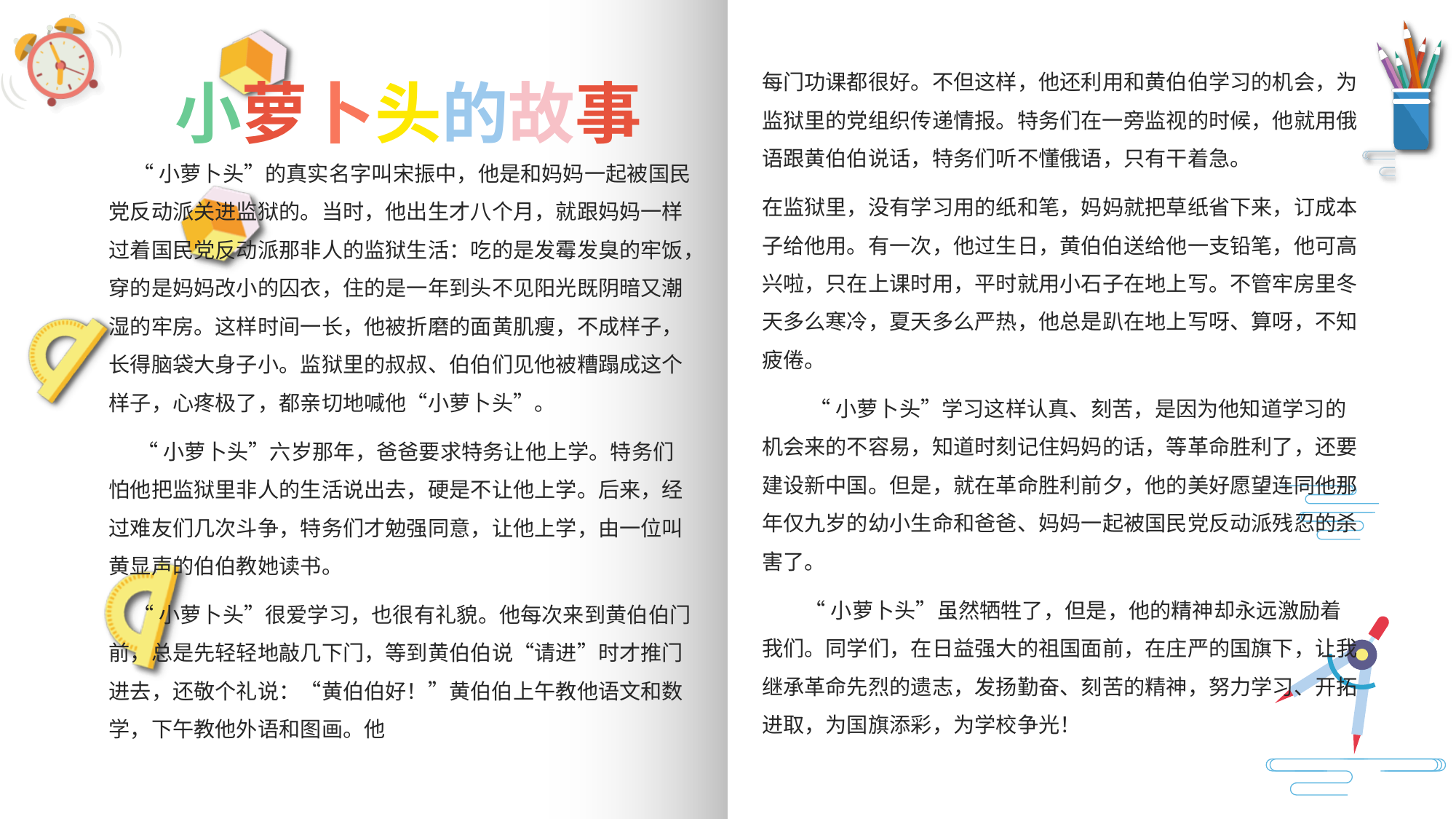

每门功课都很好。不但这样，他还利用和黄伯伯学习的机会，为监狱里的党组织传递情报。特务们在一旁监视的时候，他就用俄语跟黄伯伯说话，特务们听不懂俄语，只有干着急。
在监狱里，没有学习用的纸和笔，妈妈就把草纸省下来，订成本子给他用。有一次，他过生日，黄伯伯送给他一支铅笔，他可高兴啦，只在上课时用，平时就用小石子在地上写。不管牢房里冬天多么寒冷，夏天多么严热，他总是趴在地上写呀、算呀，不知疲倦。
          “小萝卜头”学习这样认真、刻苦，是因为他知道学习的机会来的不容易，知道时刻记住妈妈的话，等革命胜利了，还要建设新中国。但是，就在革命胜利前夕，他的美好愿望连同他那年仅九岁的幼小生命和爸爸、妈妈一起被国民党反动派残忍的杀害了。
         “小萝卜头”虽然牺牲了，但是，他的精神却永远激励着我们。同学们，在日益强大的祖国面前，在庄严的国旗下，让我继承革命先烈的遗志，发扬勤奋、刻苦的精神，努力学习、开拓进取，为国旗添彩，为学校争光！
    小萝卜头的故事
     “小萝卜头”的真实名字叫宋振中，他是和妈妈一起被国民党反动派关进监狱的。当时，他出生才八个月，就跟妈妈一样过着国民党反动派那非人的监狱生活：吃的是发霉发臭的牢饭，穿的是妈妈改小的囚衣，住的是一年到头不见阳光既阴暗又潮湿的牢房。这样时间一长，他被折磨的面黄肌瘦，不成样子，长得脑袋大身子小。监狱里的叔叔、伯伯们见他被糟蹋成这个样子，心疼极了，都亲切地喊他“小萝卜头”。
      “小萝卜头”六岁那年，爸爸要求特务让他上学。特务们怕他把监狱里非人的生活说出去，硬是不让他上学。后来，经过难友们几次斗争，特务们才勉强同意，让他上学，由一位叫黄显声的伯伯教她读书。
     “小萝卜头”很爱学习，也很有礼貌。他每次来到黄伯伯门前，总是先轻轻地敲几下门，等到黄伯伯说“请进”时才推门进去，还敬个礼说：“黄伯伯好！”黄伯伯上午教他语文和数学，下午教他外语和图画。他